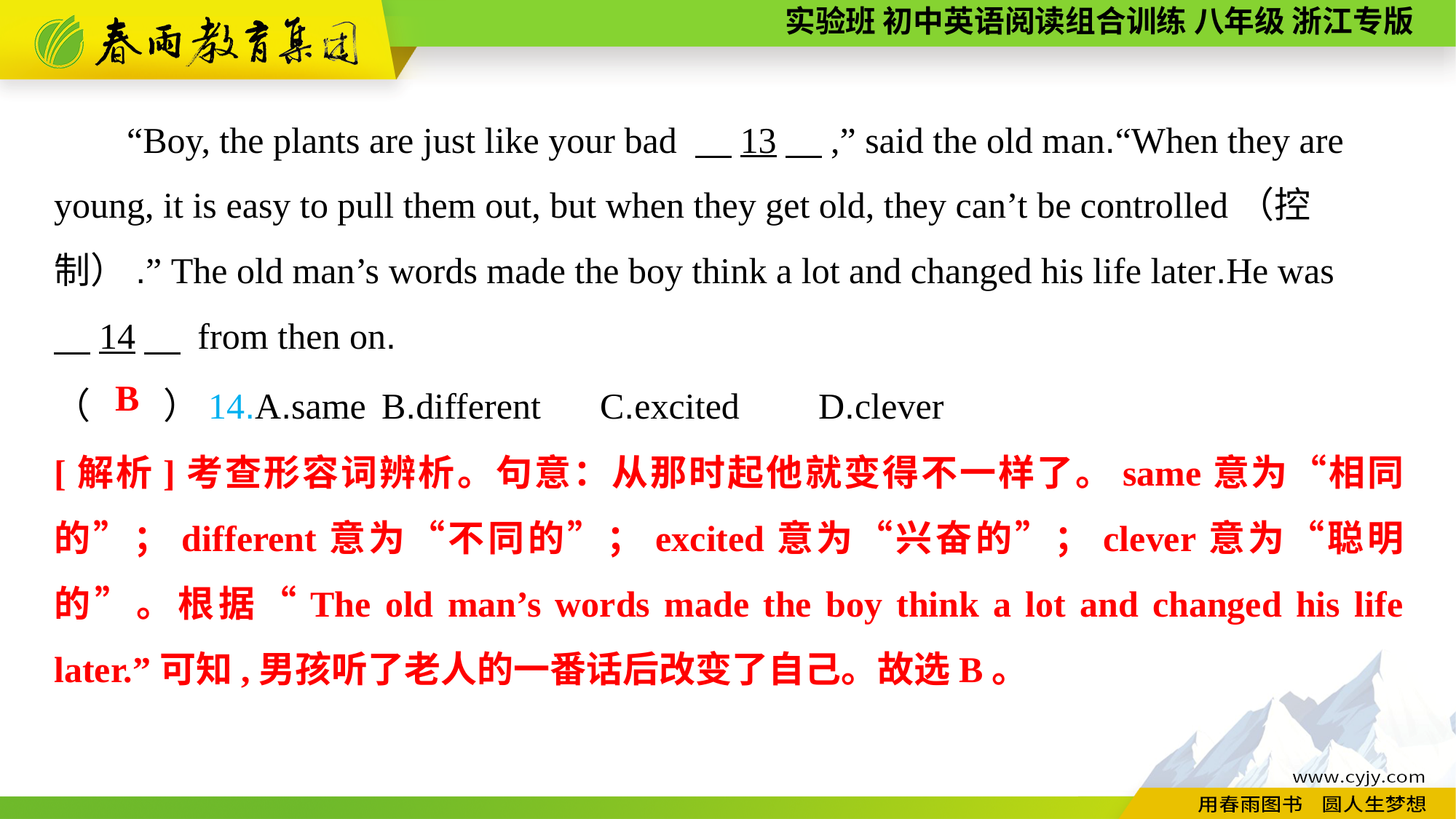

“Boy, the plants are just like your bad 　13　,” said the old man.“When they are young, it is easy to pull them out, but when they get old, they can’t be controlled（控制）.” The old man’s words made the boy think a lot and changed his life later.He was
　14　 from then on.
（　　）14.A.same	B.different	C.excited	D.clever
B
[解析]考查形容词辨析。句意：从那时起他就变得不一样了。same意为“相同的”；different意为“不同的”；excited意为“兴奋的”；clever意为“聪明的”。根据“The old man’s words made the boy think a lot and changed his life later.”可知,男孩听了老人的一番话后改变了自己。故选B。